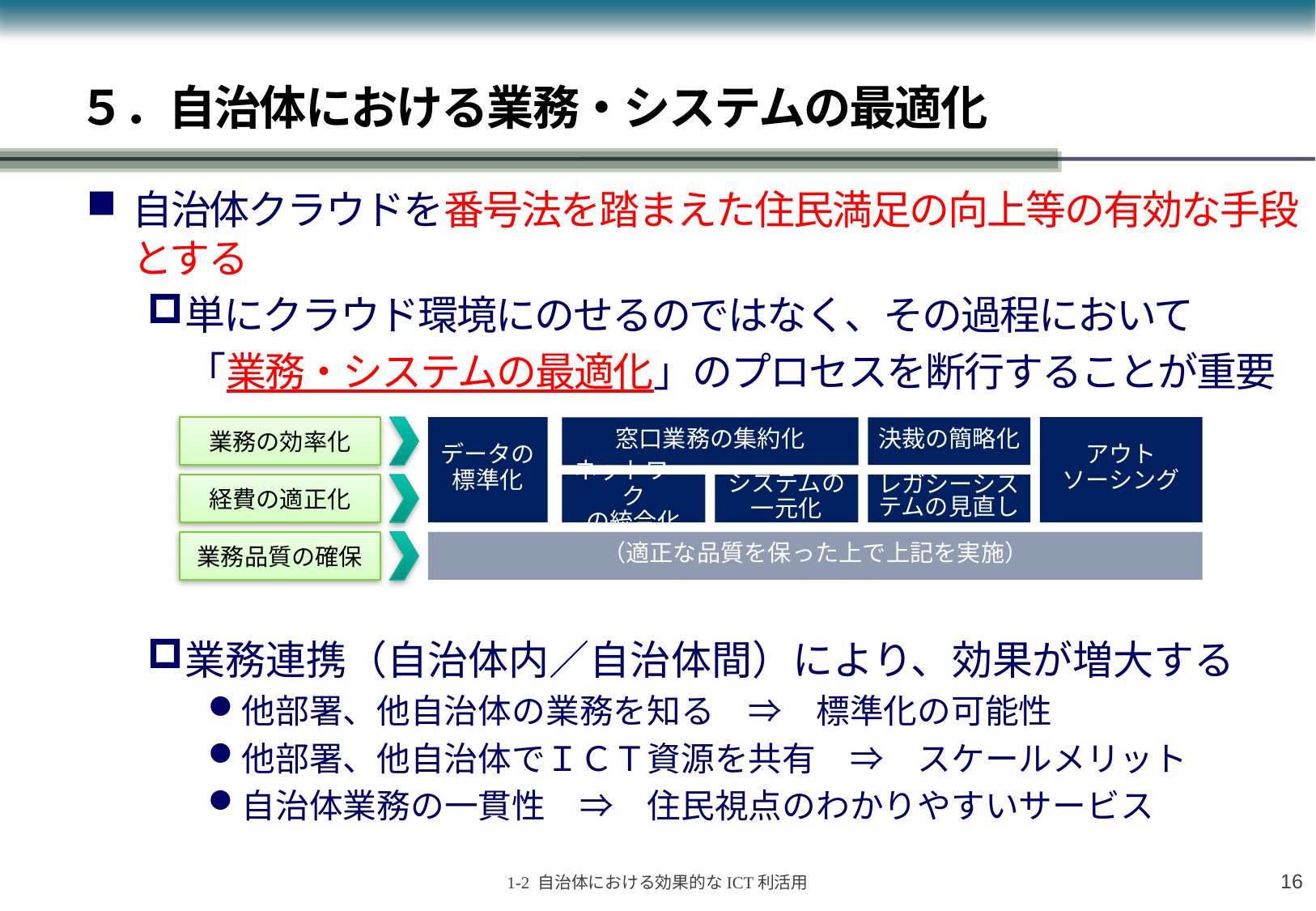

# ５．自治体における業務・システムの最適化
自治体クラウドを番号法を踏まえた住民満足の向上等の有効な手段とする
単にクラウド環境にのせるのではなく、その過程において
　「業務・システムの最適化」のプロセスを断行することが重要

業務連携（自治体内／自治体間）により、効果が増大する
他部署、他自治体の業務を知る　⇒　標準化の可能性
他部署、他自治体でＩＣＴ資源を共有　⇒　スケールメリット
自治体業務の一貫性　⇒　住民視点のわかりやすいサービス
業務の効率化

データの標準化
アウト
ソーシング
窓口業務の集約化
決裁の簡略化
経費の適正化

ネットワーク
の統合化
システムの
一元化
レガシーシステムの見直し
業務品質の確保

（適正な品質を保った上で上記を実施）
16
1-2 自治体における効果的なICT利活用